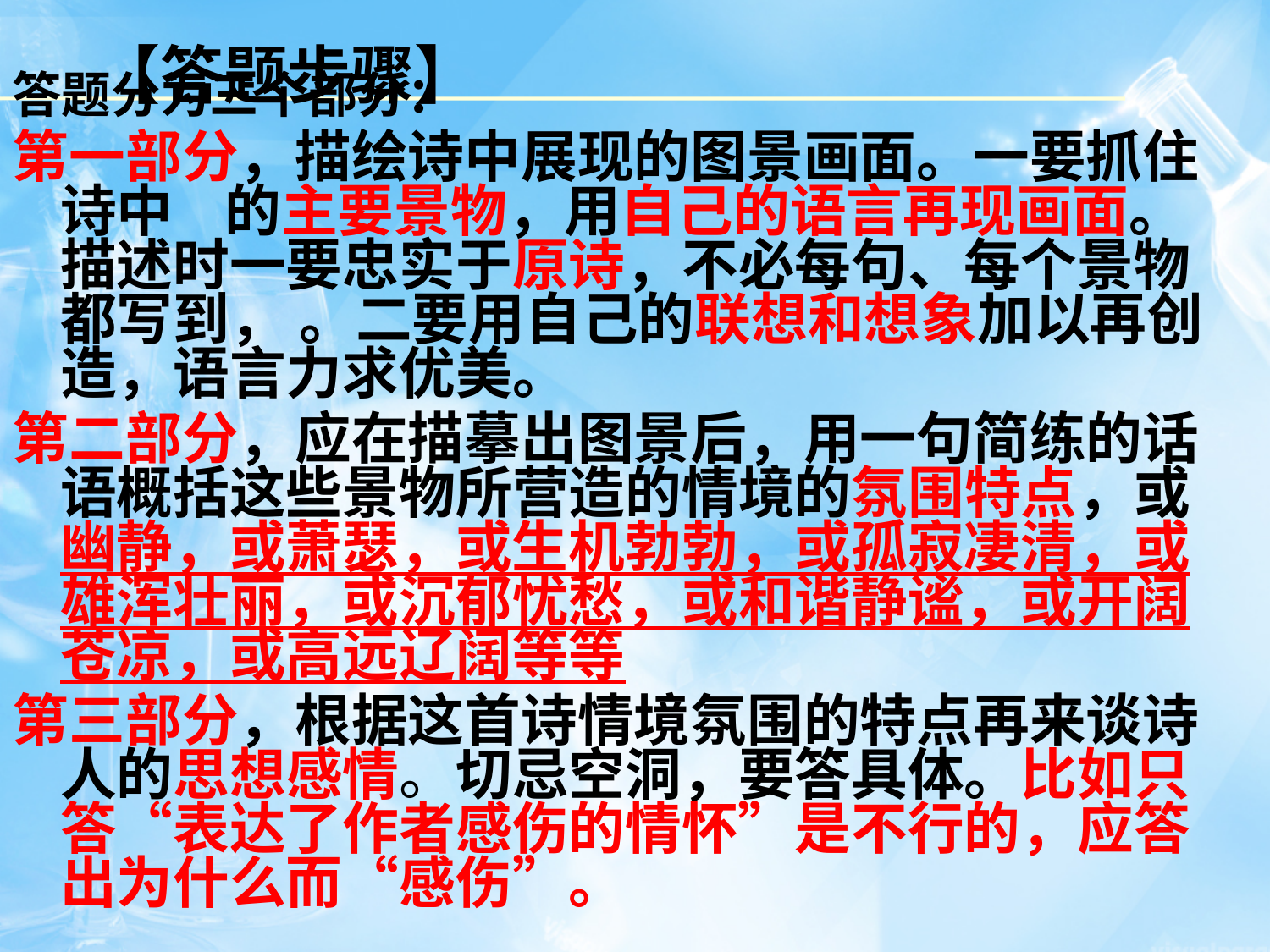

答题分为三个部分：
第一部分，描绘诗中展现的图景画面。一要抓住诗中    的主要景物，用自己的语言再现画面。描述时一要忠实于原诗，不必每句、每个景物都写到， 。二要用自己的联想和想象加以再创造，语言力求优美。
第二部分，应在描摹出图景后，用一句简练的话语概括这些景物所营造的情境的氛围特点，或幽静，或萧瑟，或生机勃勃，或孤寂凄清，或雄浑壮丽，或沉郁忧愁，或和谐静谧，或开阔苍凉，或高远辽阔等等
第三部分，根据这首诗情境氛围的特点再来谈诗人的思想感情。切忌空洞，要答具体。比如只答“表达了作者感伤的情怀”是不行的，应答出为什么而“感伤”。

# 【答题步骤】